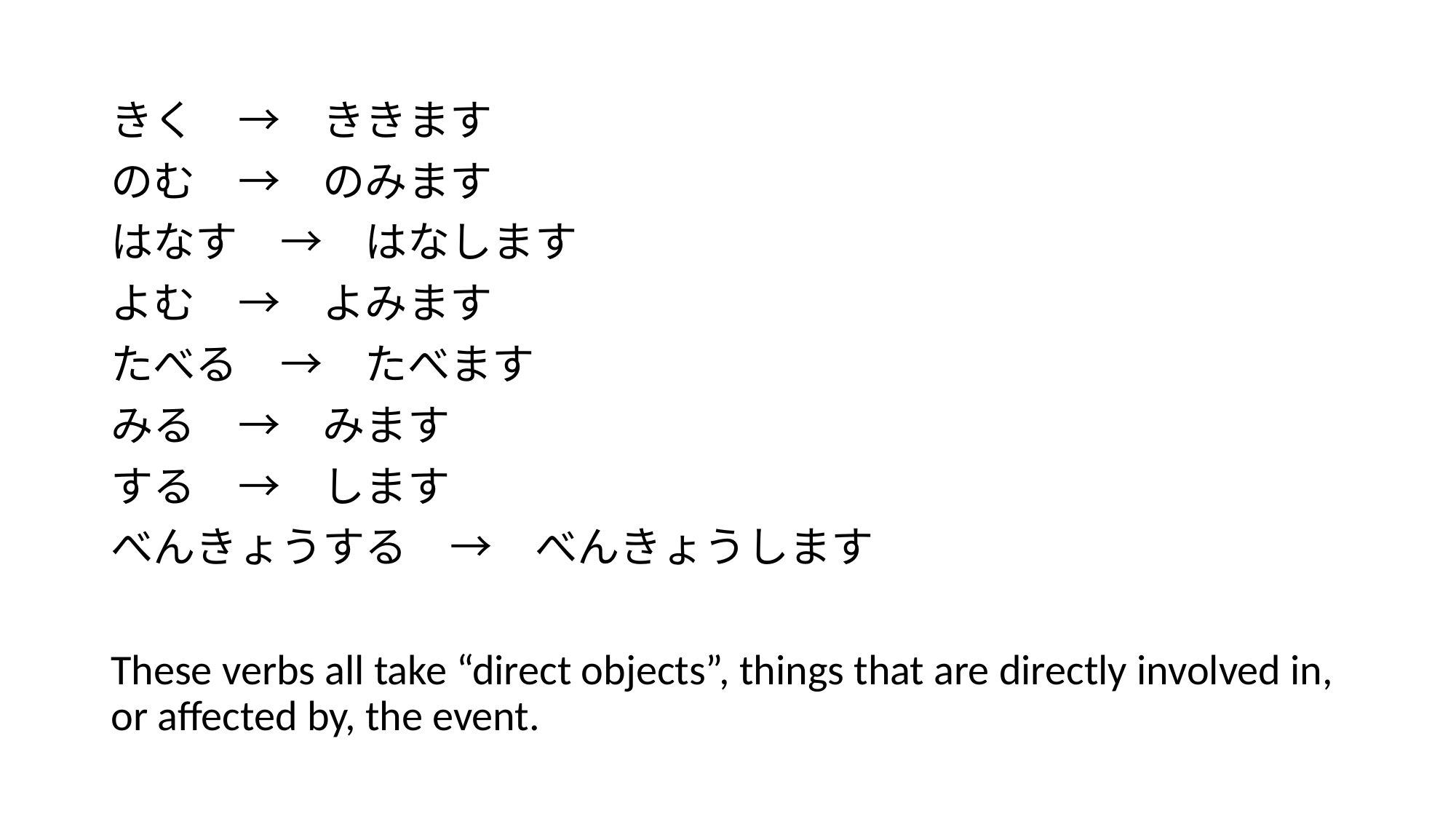

#
きく　→　ききます
のむ　→　のみます
はなす　→　はなします
よむ　→　よみます
たべる　→　たべます
みる　→　みます
する　→　します
べんきょうする　→　べんきょうします

These verbs all take “direct objects”, things that are directly involved in, or affected by, the event.